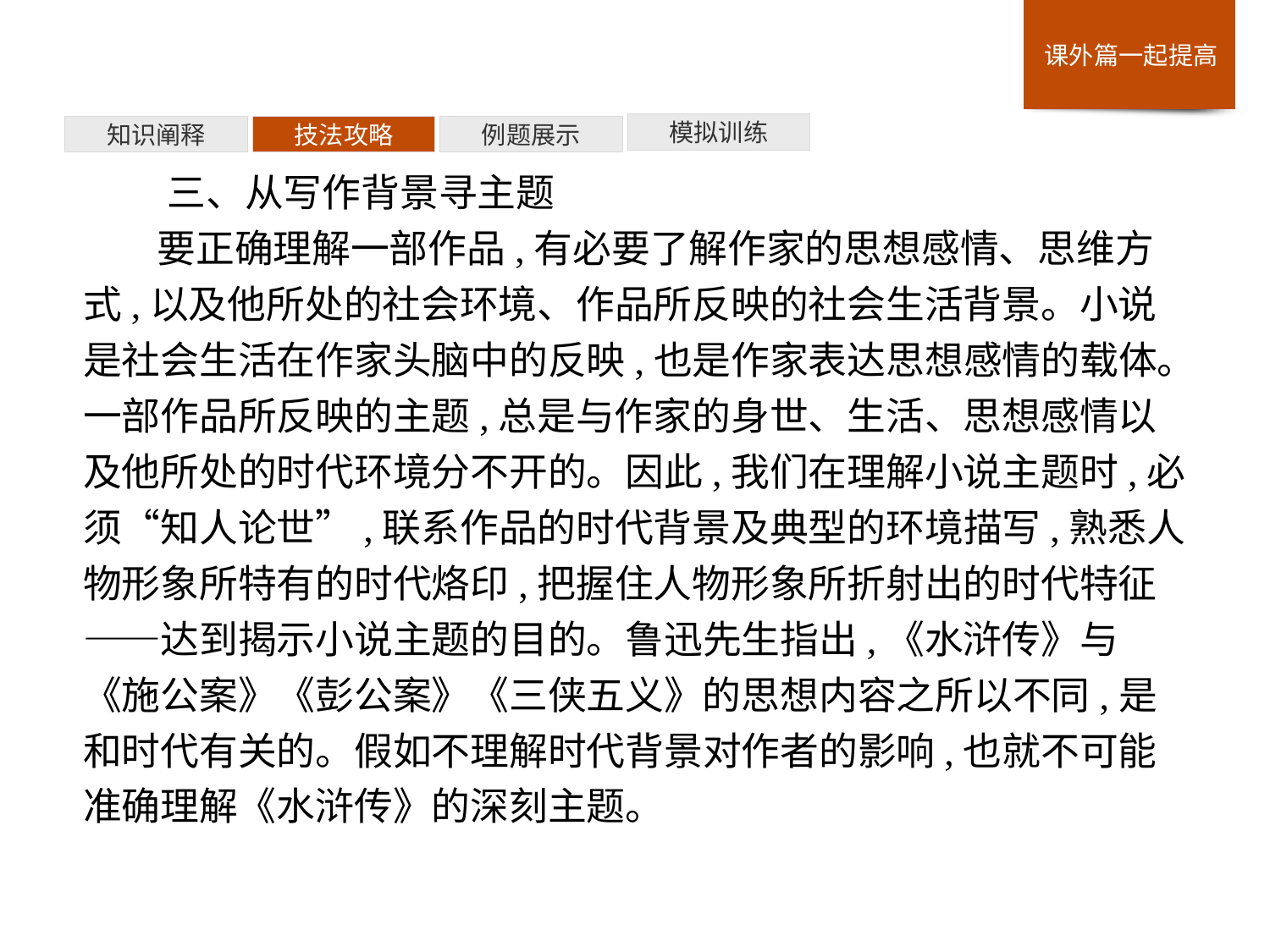

模拟训练
例题展示
技法攻略
知识阐释
三、从写作背景寻主题
要正确理解一部作品,有必要了解作家的思想感情、思维方式,以及他所处的社会环境、作品所反映的社会生活背景。小说是社会生活在作家头脑中的反映,也是作家表达思想感情的载体。一部作品所反映的主题,总是与作家的身世、生活、思想感情以及他所处的时代环境分不开的。因此,我们在理解小说主题时,必须“知人论世”,联系作品的时代背景及典型的环境描写,熟悉人物形象所特有的时代烙印,把握住人物形象所折射出的时代特征——达到揭示小说主题的目的。鲁迅先生指出,《水浒传》与《施公案》《彭公案》《三侠五义》的思想内容之所以不同,是和时代有关的。假如不理解时代背景对作者的影响,也就不可能准确理解《水浒传》的深刻主题。